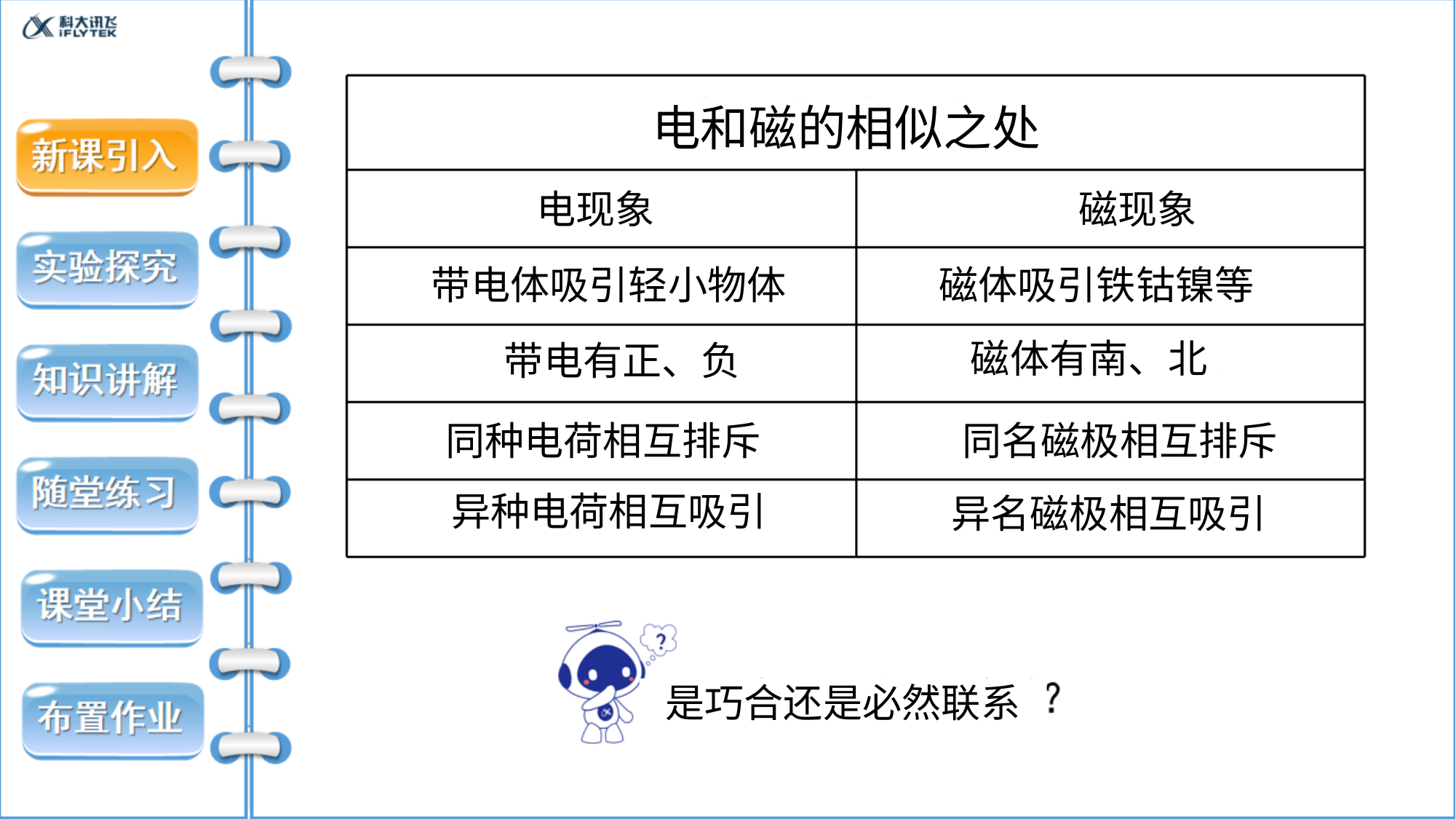

电和磁的相似之处
电现象
磁现象
带电体吸引轻小物体
磁体吸引铁钴镍等
磁体有南、北
带电有正、负
同种电荷相互排斥
同名磁极相互排斥
异种电荷相互吸引
异名磁极相互吸引
是巧合还是必然联系